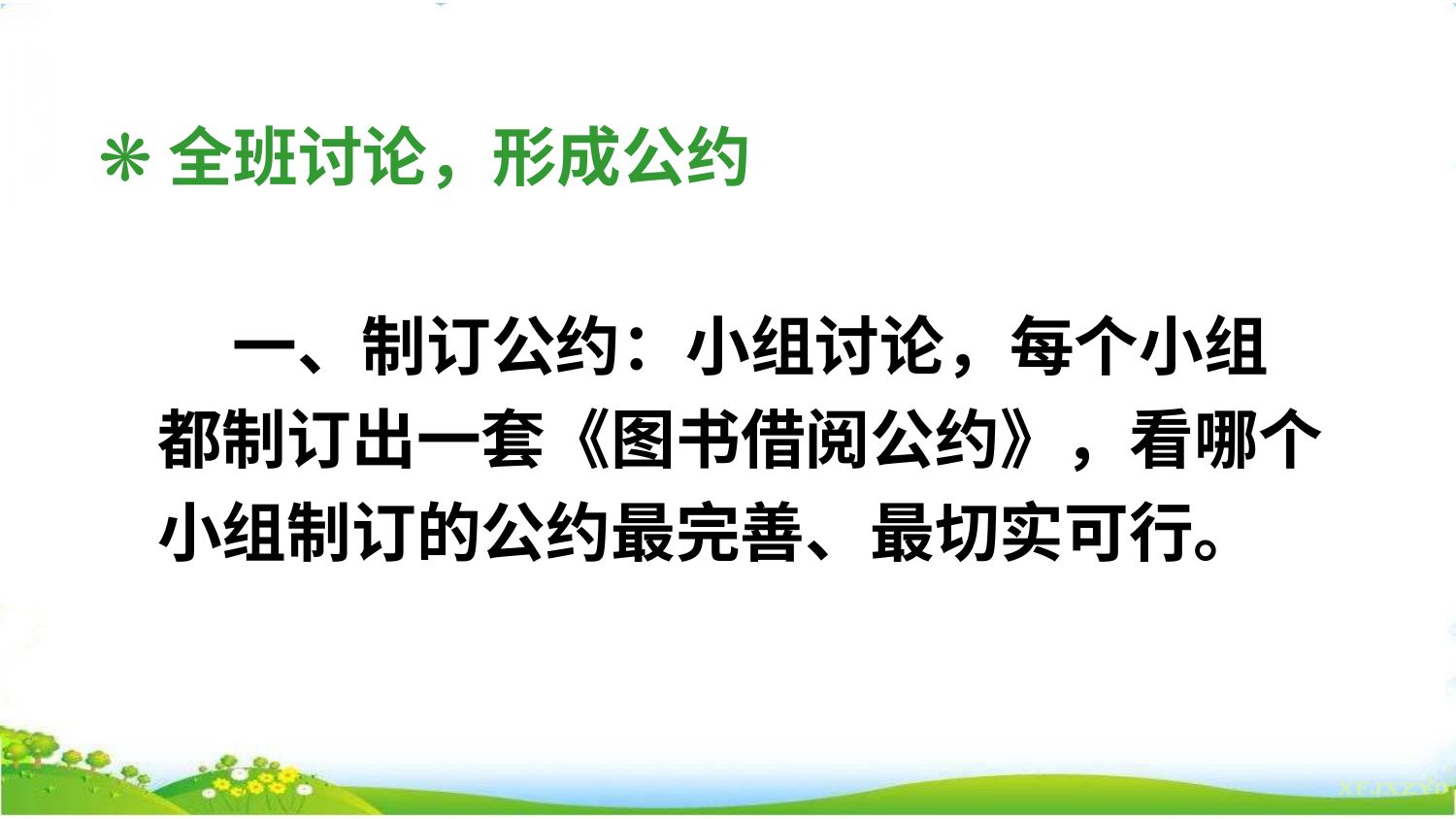

❋全班讨论，形成公约
    一、制订公约：小组讨论，每个小组都制订出一套《图书借阅公约》，看哪个小组制订的公约最完善、最切实可行。